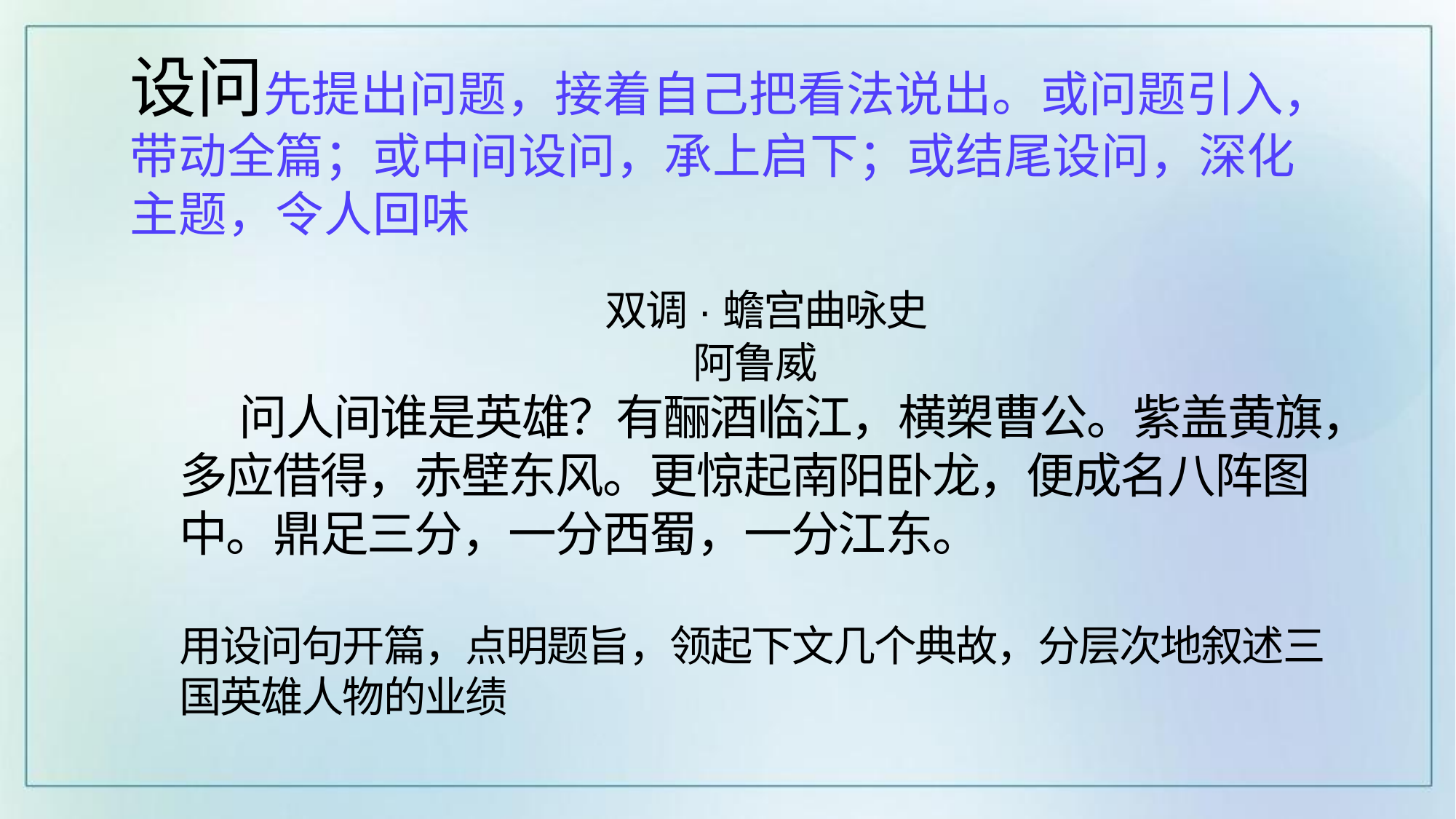

设问先提出问题，接着自己把看法说出。或问题引入，带动全篇；或中间设问，承上启下；或结尾设问，深化主题，令人回味
 双调·蟾宫曲咏史
阿鲁威
     问人间谁是英雄？有酾酒临江，横槊曹公。紫盖黄旗，多应借得，赤壁东风。更惊起南阳卧龙，便成名八阵图中。鼎足三分，一分西蜀，一分江东。

用设问句开篇，点明题旨，领起下文几个典故，分层次地叙述三国英雄人物的业绩